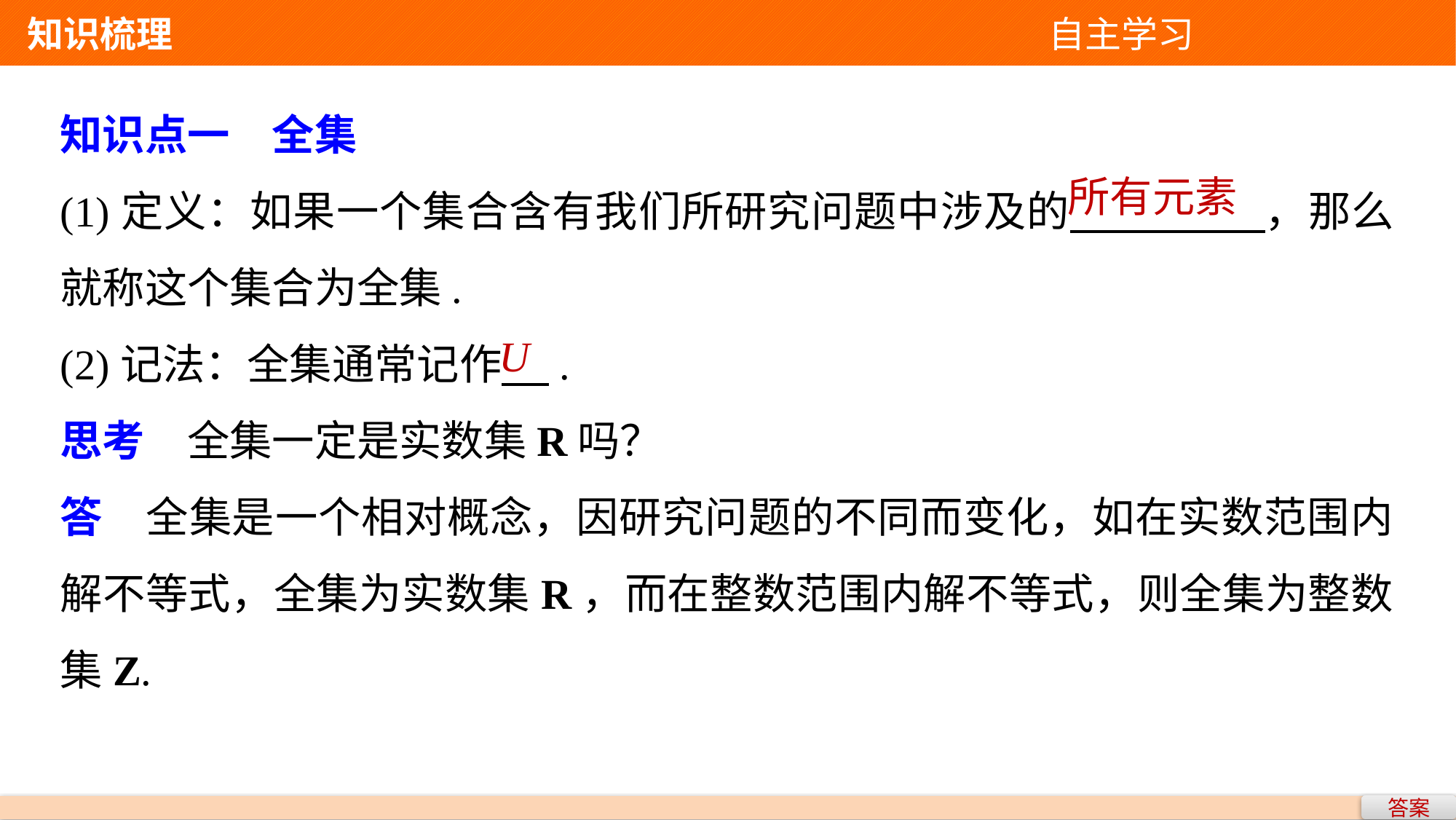

知识梳理                                                                                                           自主学习
知识点一　全集
(1)定义：如果一个集合含有我们所研究问题中涉及的                   ，那么就称这个集合为全集.
(2)记法：全集通常记作     .
思考　全集一定是实数集R吗？
答　全集是一个相对概念，因研究问题的不同而变化，如在实数范围内解不等式，全集为实数集R，而在整数范围内解不等式，则全集为整数集Z.
所有元素
U
答案